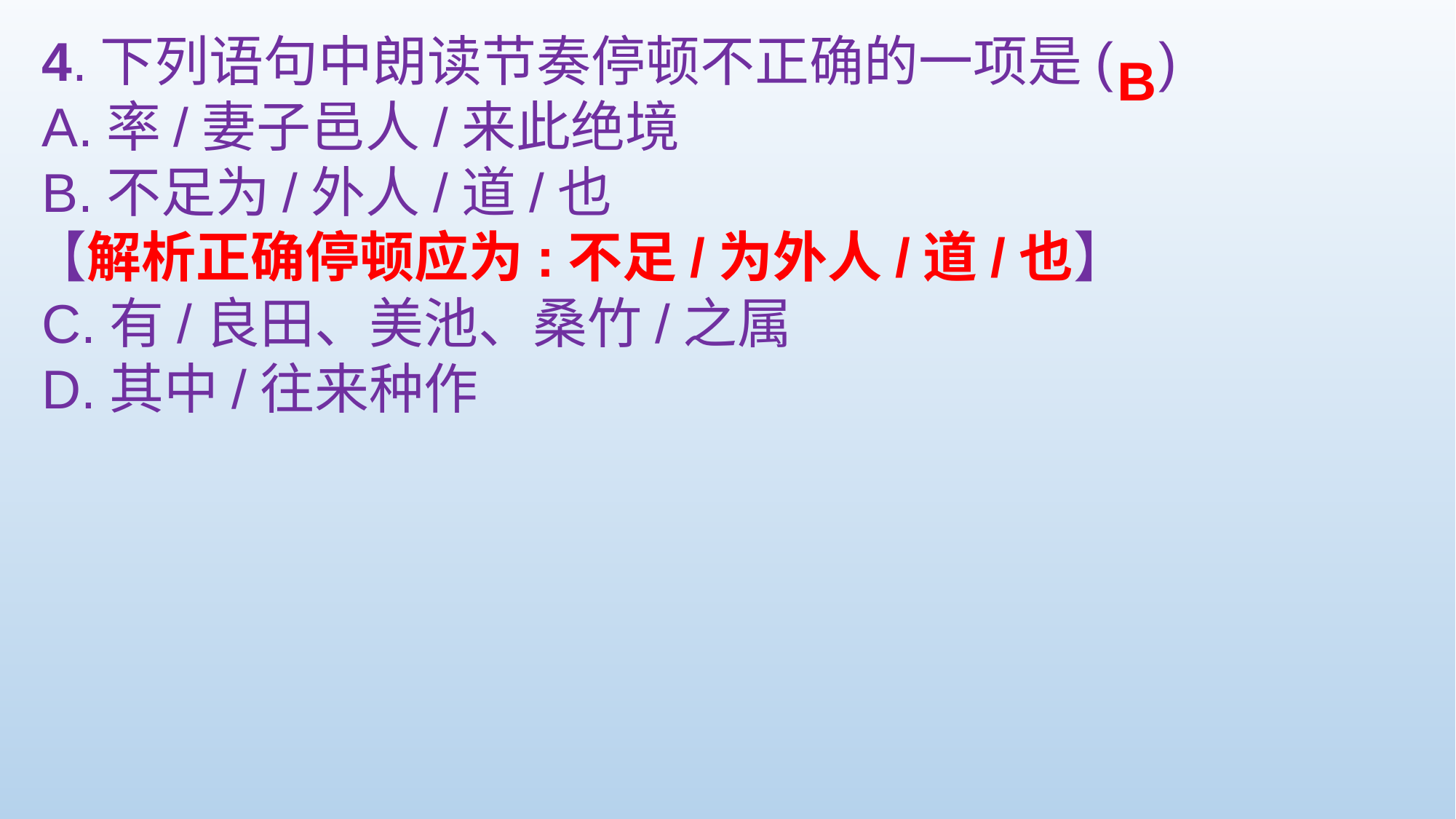

4.下列语句中朗读节奏停顿不正确的一项是(   )
A.率/妻子邑人/来此绝境
B.不足为/外人/道/也

C.有/良田、美池、桑竹/之属
D.其中/往来种作
B
【解析正确停顿应为:不足/为外人/道/也】